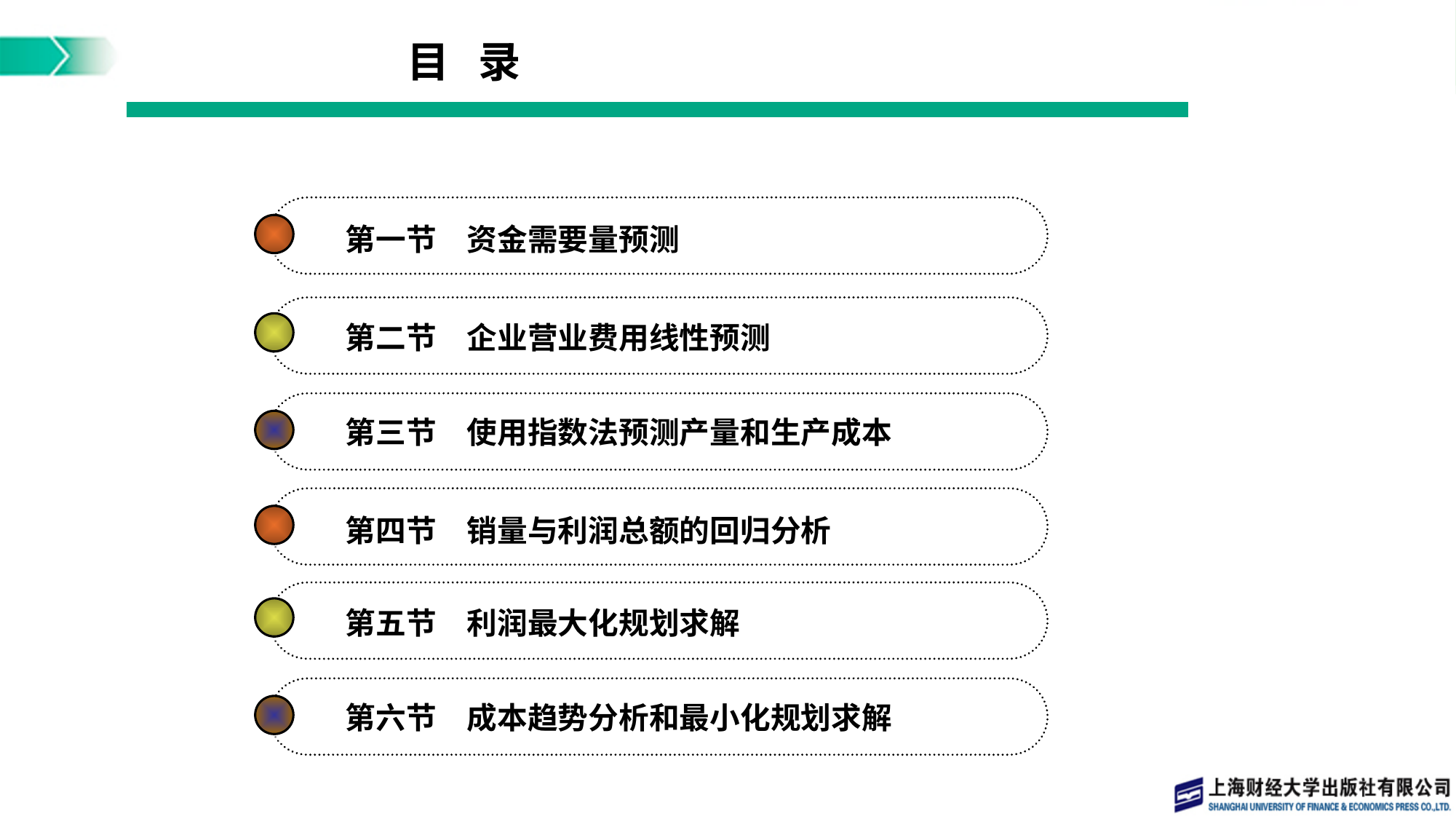

目   录

第一节　资金需要量预测

第二节　企业营业费用线性预测

第三节　使用指数法预测产量和生产成本

第四节　销量与利润总额的回归分析

第五节　利润最大化规划求解

第六节　成本趋势分析和最小化规划求解